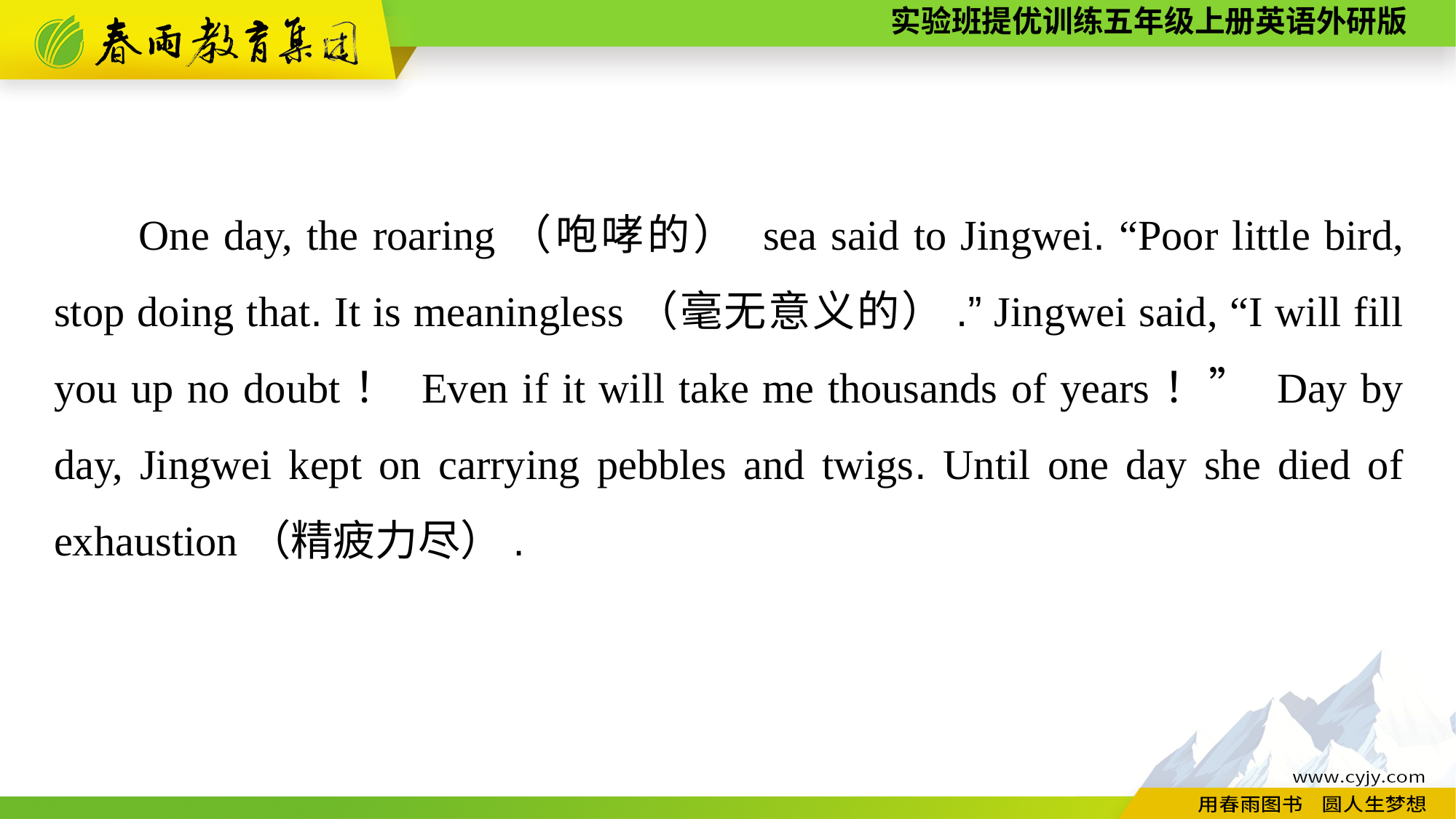

One day, the roaring（咆哮的） sea said to Jingwei. “Poor little bird, stop doing that. It is meaningless（毫无意义的）.” Jingwei said, “I will fill you up no doubt！ Even if it will take me thousands of years！” Day by day, Jingwei kept on carrying pebbles and twigs. Until one day she died of exhaustion（精疲力尽）.